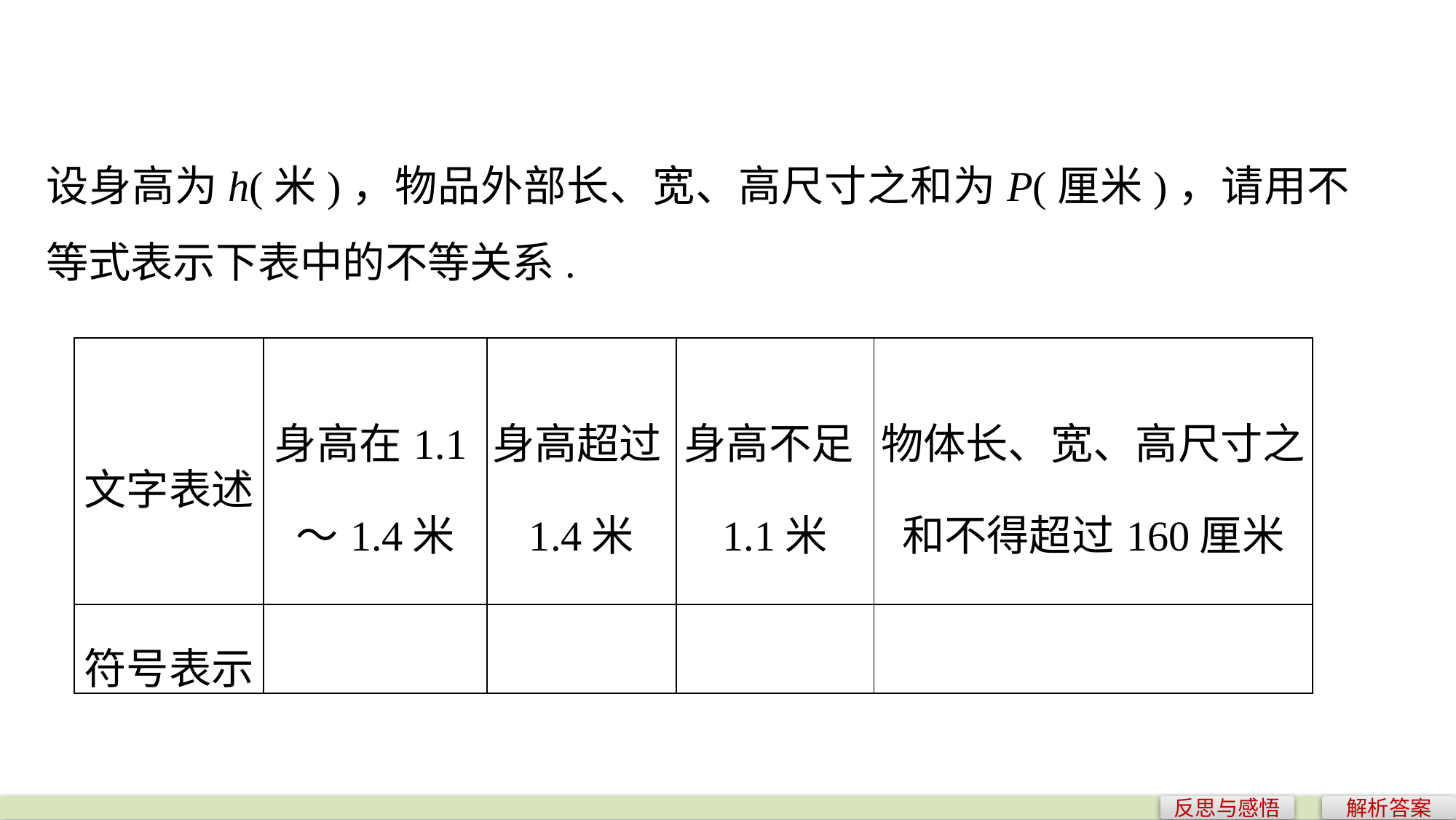

设身高为h(米)，物品外部长、宽、高尺寸之和为P(厘米)，请用不等式表示下表中的不等关系.
| 文字表述 | 身高在1.1～1.4米 | 身高超过1.4米 | 身高不足1.1米 | 物体长、宽、高尺寸之和不得超过160厘米 |
| --- | --- | --- | --- | --- |
| 符号表示 |  |  |  |  |
反思与感悟
解析答案